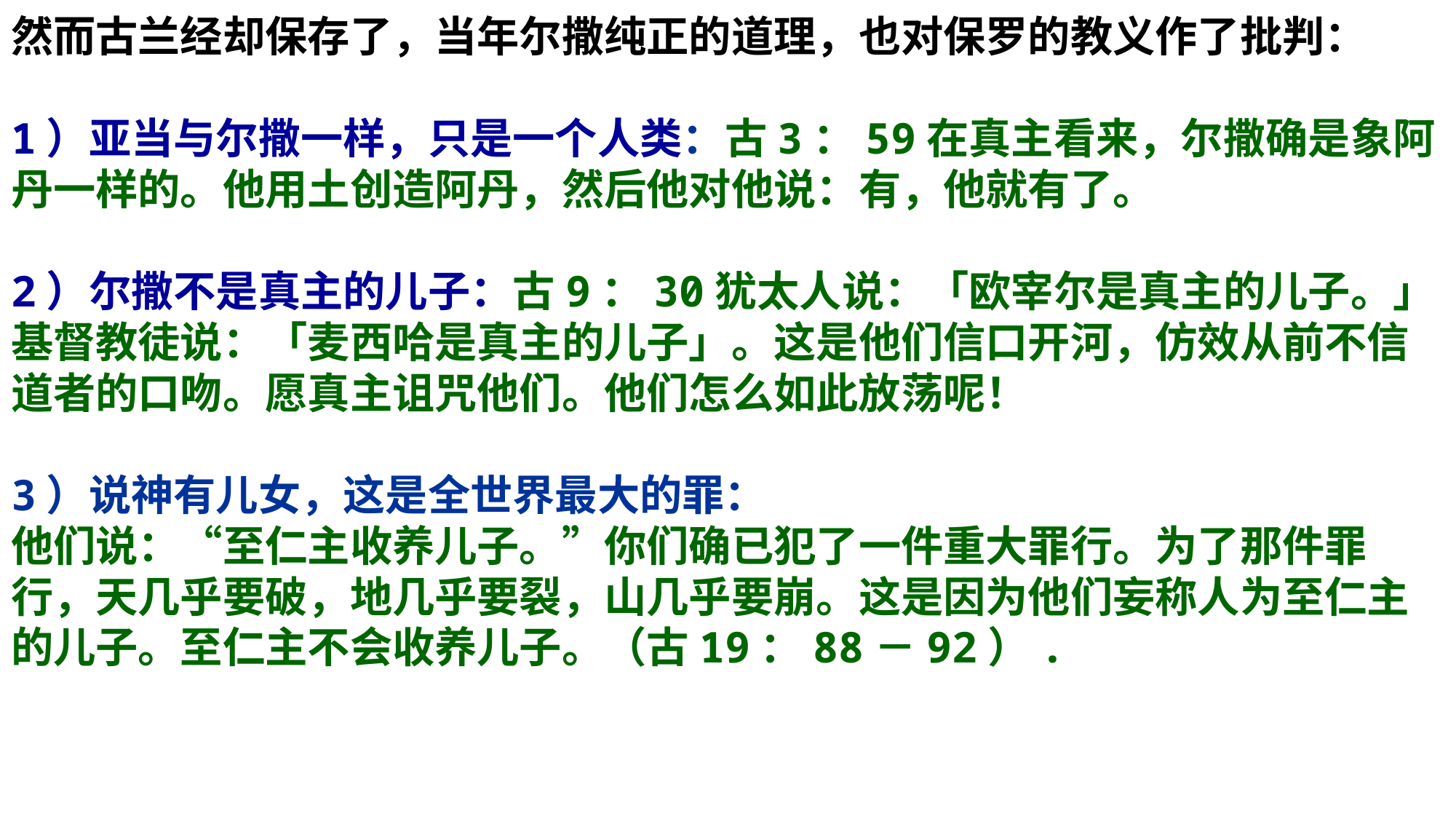

然而古兰经却保存了，当年尔撒纯正的道理，也对保罗的教义作了批判：

1）亚当与尔撒一样，只是一个人类：古3：59在真主看来，尔撒确是象阿丹一样的。他用土创造阿丹，然后他对他说：有，他就有了。

2）尔撒不是真主的儿子：古9：30犹太人说：「欧宰尔是真主的儿子。」基督教徒说：「麦西哈是真主的儿子」。这是他们信口开河，仿效从前不信道者的口吻。愿真主诅咒他们。他们怎么如此放荡呢！

3）说神有儿女，这是全世界最大的罪：
他们说：“至仁主收养儿子。”你们确已犯了一件重大罪行。为了那件罪行，天几乎要破，地几乎要裂，山几乎要崩。这是因为他们妄称人为至仁主的儿子。至仁主不会收养儿子。（古19：88－92）.